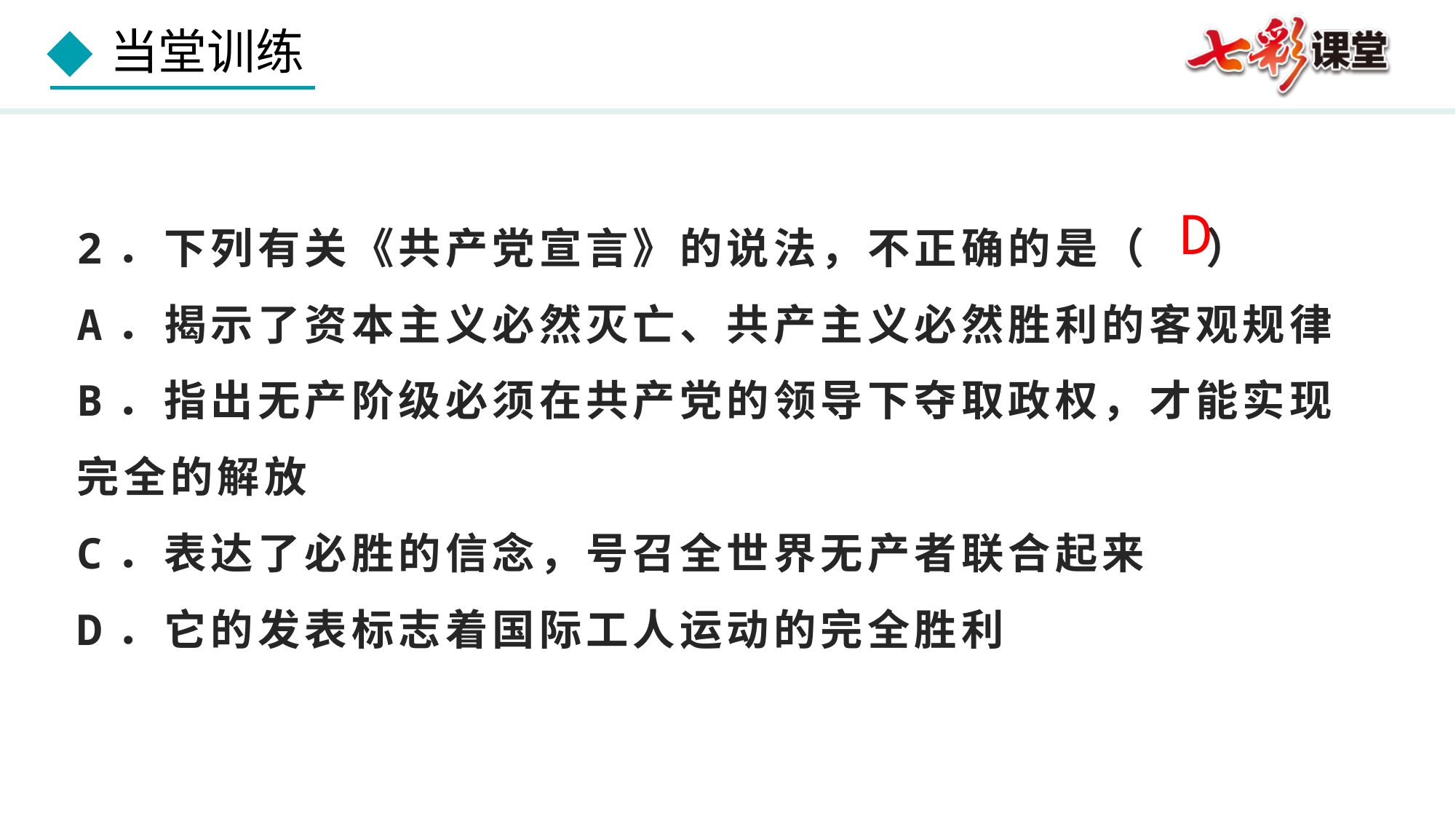

2．下列有关《共产党宣言》的说法，不正确的是（    ）
A．揭示了资本主义必然灭亡、共产主义必然胜利的客观规律
B．指出无产阶级必须在共产党的领导下夺取政权，才能实现完全的解放
C．表达了必胜的信念，号召全世界无产者联合起来
D．它的发表标志着国际工人运动的完全胜利
D